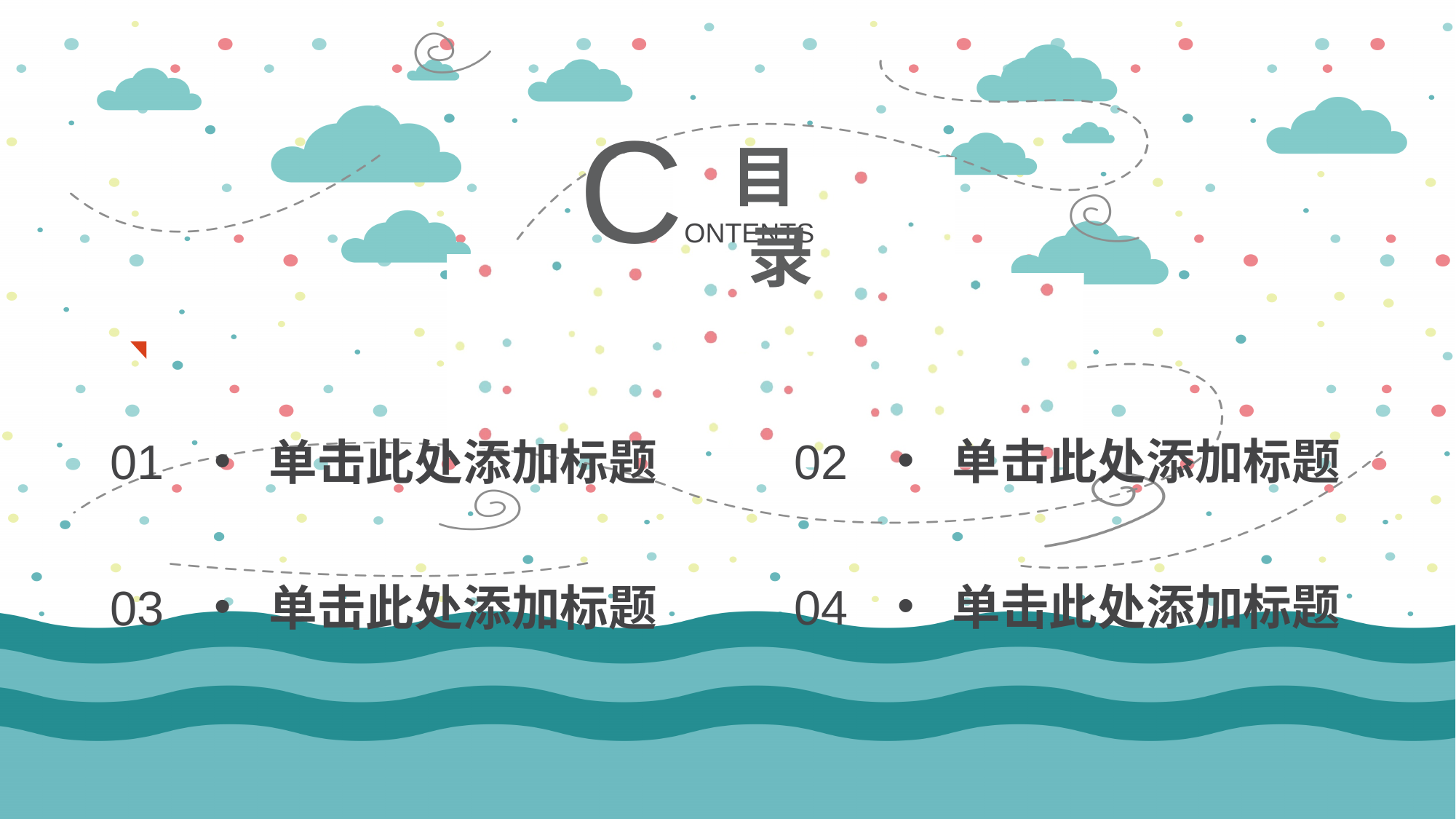

CONTENTS
目  录
01
单击此处添加标题
02
单击此处添加标题
04
单击此处添加标题
单击此处添加标题
03